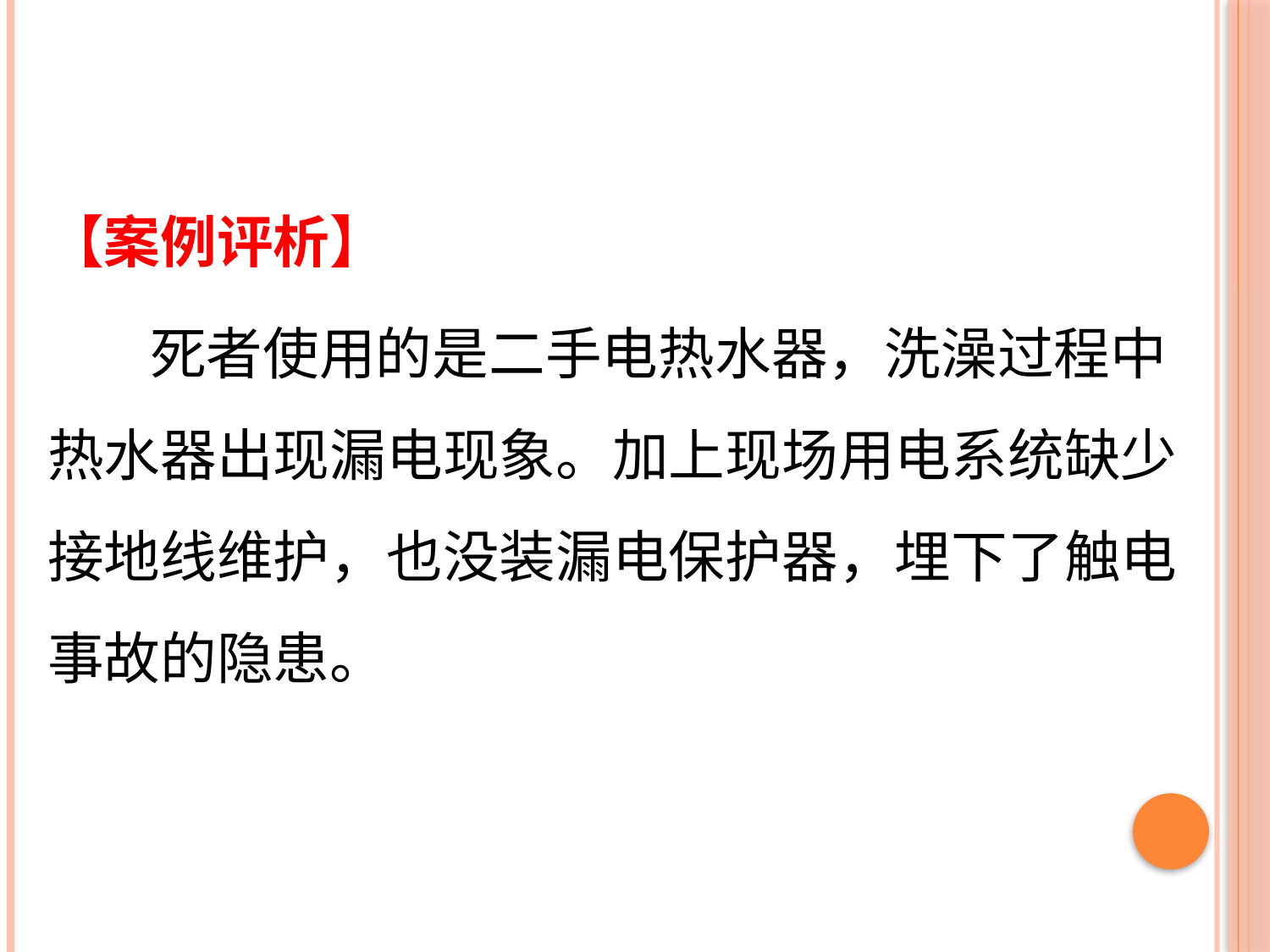

【案例评析】
       死者使用的是二手电热水器，洗澡过程中热水器出现漏电现象。加上现场用电系统缺少接地线维护，也没装漏电保护器，埋下了触电事故的隐患。